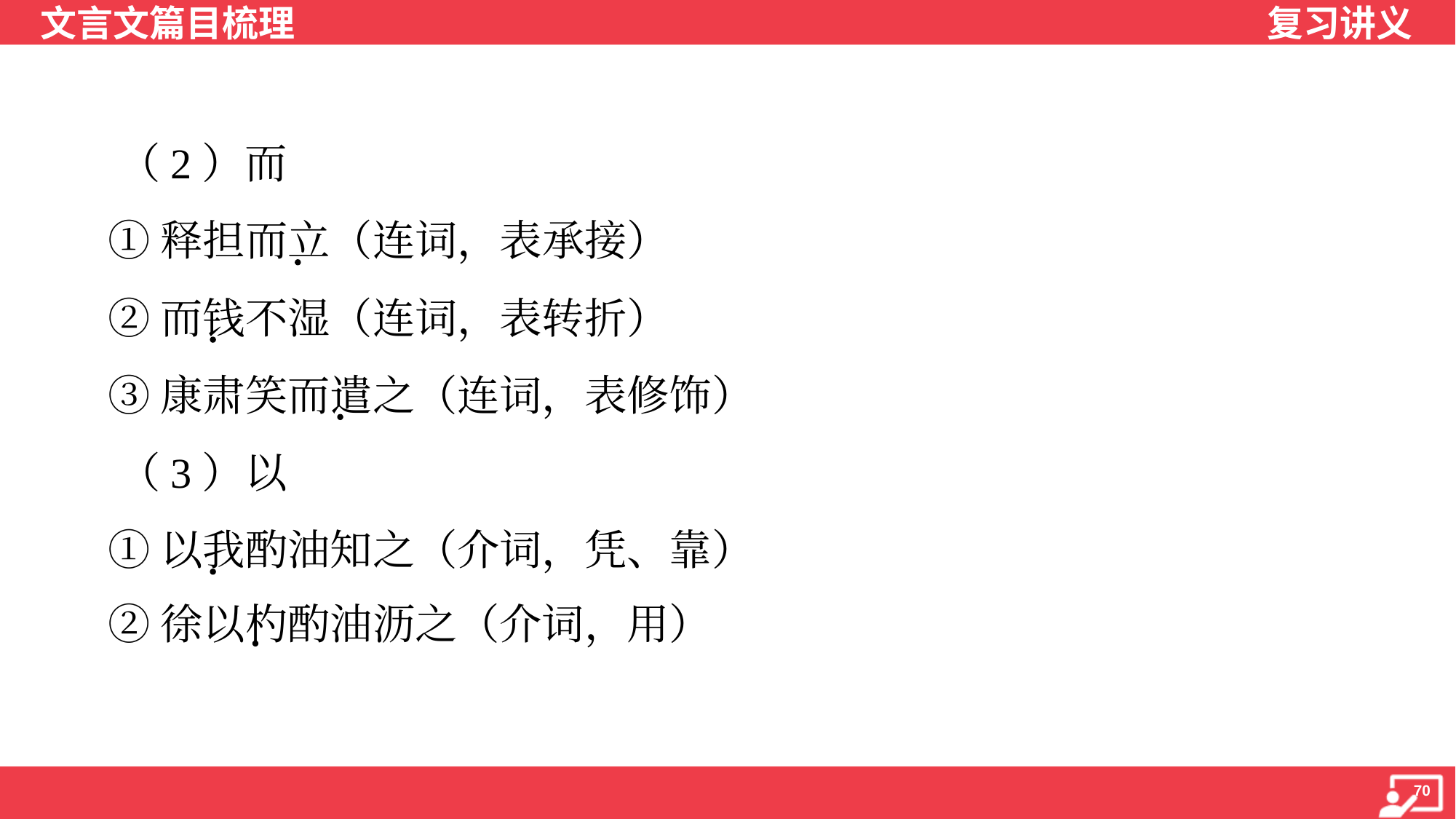

（2）而
    ①释担而立（连词，表承接）
    ②而钱不湿（连词，表转折）
    ③康肃笑而遣之（连词，表修饰）
    （3）以
    ①以我酌油知之（介词，凭、靠）
    ②徐以杓酌油沥之（介词，用）